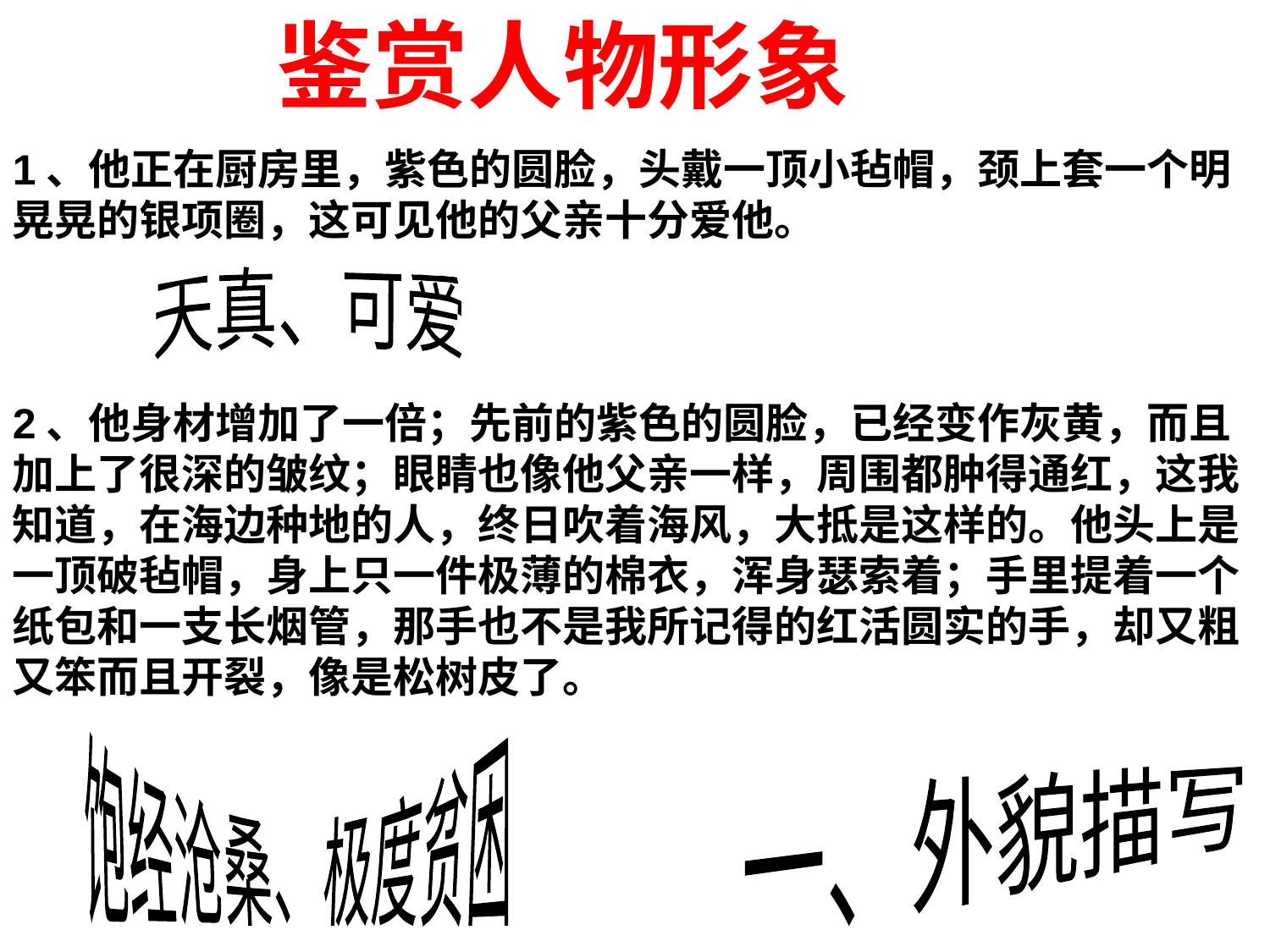

鉴赏人物形象
1、他正在厨房里，紫色的圆脸，头戴一顶小毡帽，颈上套一个明晃晃的银项圈，这可见他的父亲十分爱他。

2、他身材增加了一倍；先前的紫色的圆脸，已经变作灰黄，而且加上了很深的皱纹；眼睛也像他父亲一样，周围都肿得通红，这我知道，在海边种地的人，终日吹着海风，大抵是这样的。他头上是一顶破毡帽，身上只一件极薄的棉衣，浑身瑟索着；手里提着一个纸包和一支长烟管，那手也不是我所记得的红活圆实的手，却又粗又笨而且开裂，像是松树皮了。
天真、可爱
饱经沧桑、极度贫困
一、外貌描写